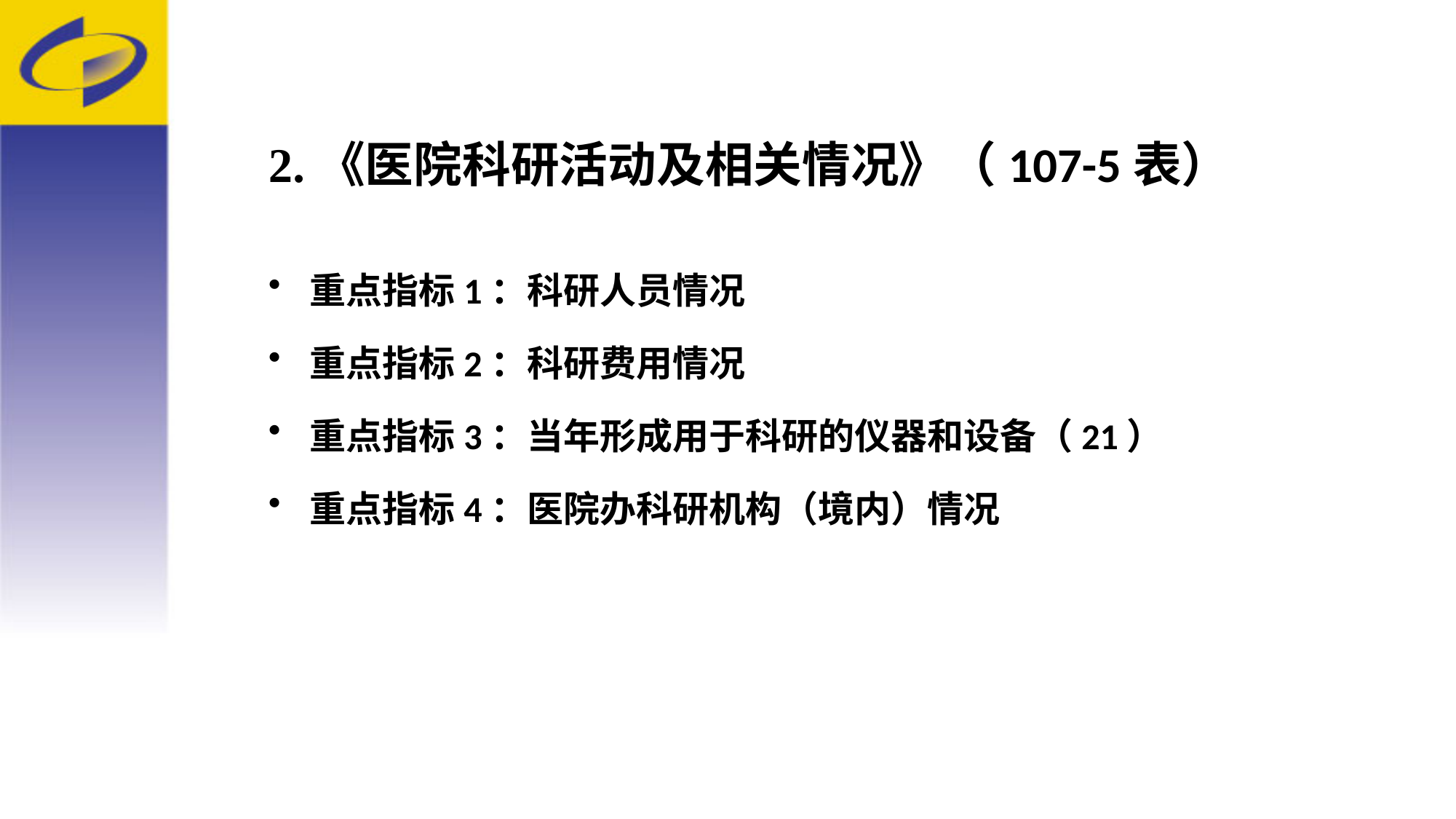

2.《医院科研活动及相关情况》（107-5表）

重点指标1：科研人员情况
重点指标2：科研费用情况
重点指标3：当年形成用于科研的仪器和设备（21）
重点指标4：医院办科研机构（境内）情况